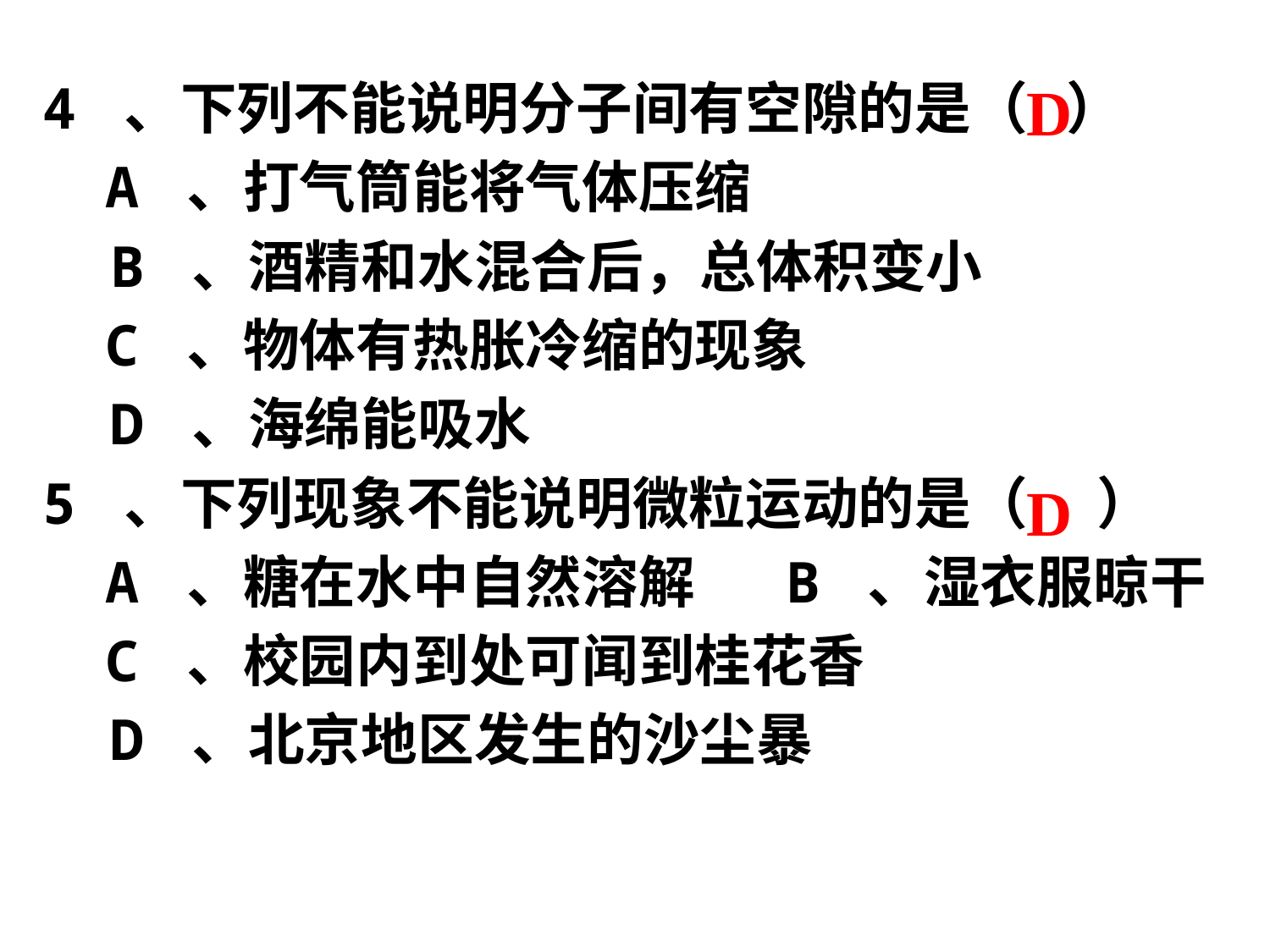

D
4 、下列不能说明分子间有空隙的是（   ）
    A 、打气筒能将气体压缩
  B 、酒精和水混合后，总体积变小
    C 、物体有热胀冷缩的现象
  D 、海绵能吸水
5 、下列现象不能说明微粒运动的是（　 ）
    A 、糖在水中自然溶解      B 、湿衣服晾干
    C 、校园内到处可闻到桂花香
  D 、北京地区发生的沙尘暴
D